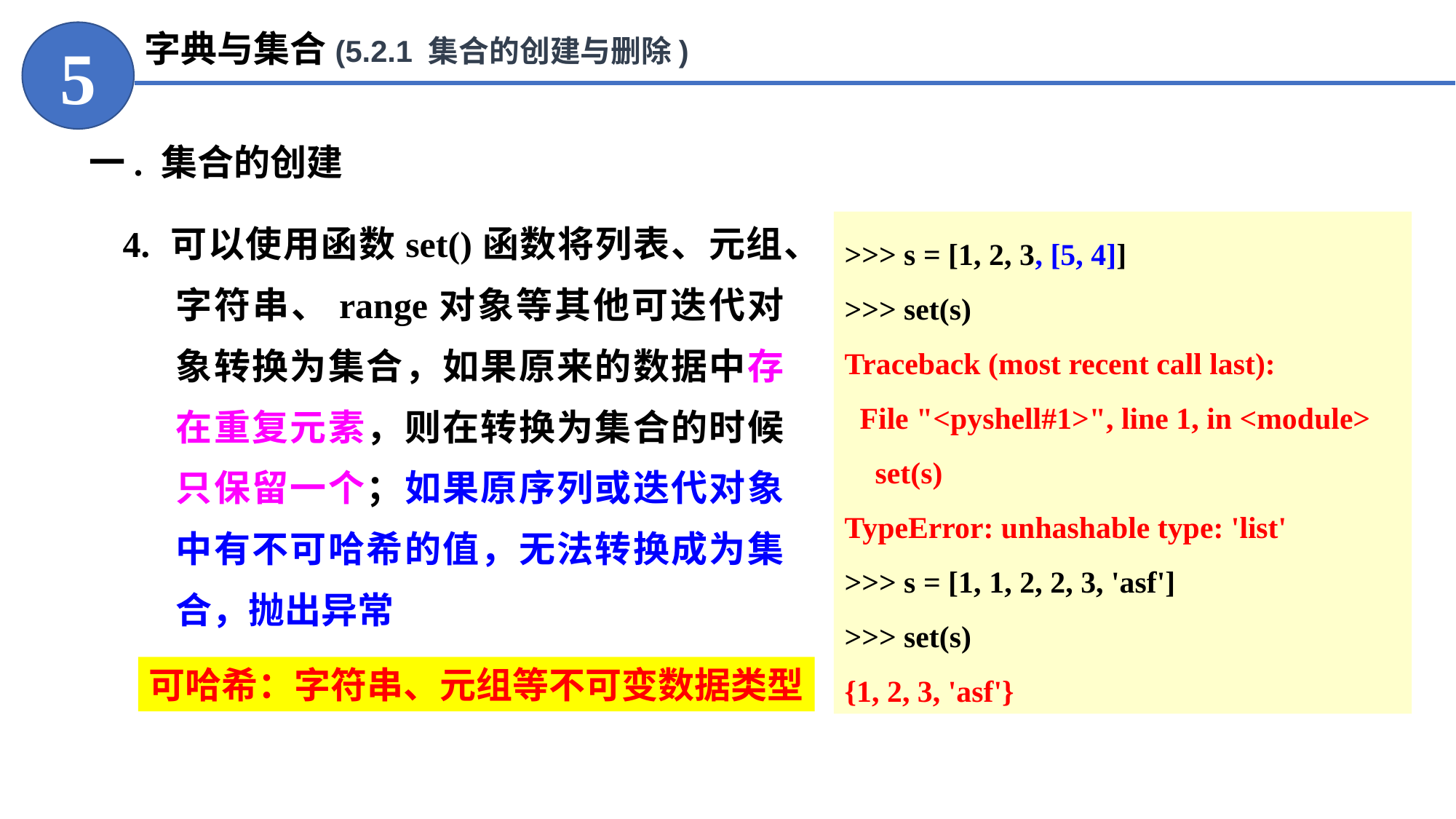

字典与集合(5.2.1 集合的创建与删除)
5
一. 集合的创建
4. 可以使用函数set()函数将列表、元组、字符串、range对象等其他可迭代对象转换为集合，如果原来的数据中存在重复元素，则在转换为集合的时候只保留一个；如果原序列或迭代对象中有不可哈希的值，无法转换成为集合，抛出异常
>>> s = [1, 2, 3, [5, 4]]
>>> set(s)
Traceback (most recent call last):
  File "<pyshell#1>", line 1, in <module>
    set(s)
TypeError: unhashable type: 'list'
>>> s = [1, 1, 2, 2, 3, 'asf']
>>> set(s)
{1, 2, 3, 'asf'}
可哈希：字符串、元组等不可变数据类型